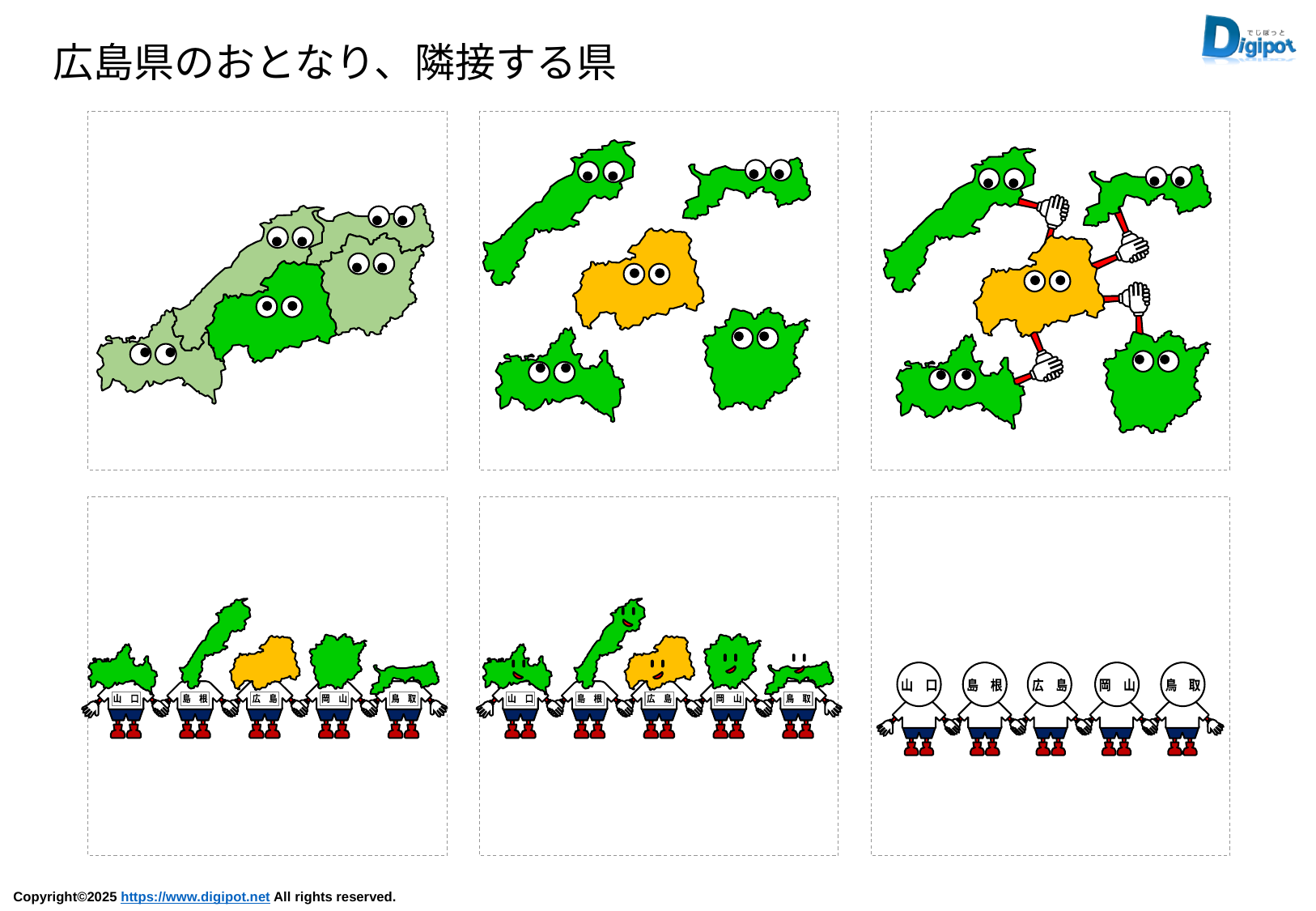

広島県のおとなり、隣接する県

山　口

島　根

岡　山

広　島
鳥　取

山　口

島　根

岡　山

広　島
鳥　取

山　口

島　根

広　島

岡　山

鳥　取